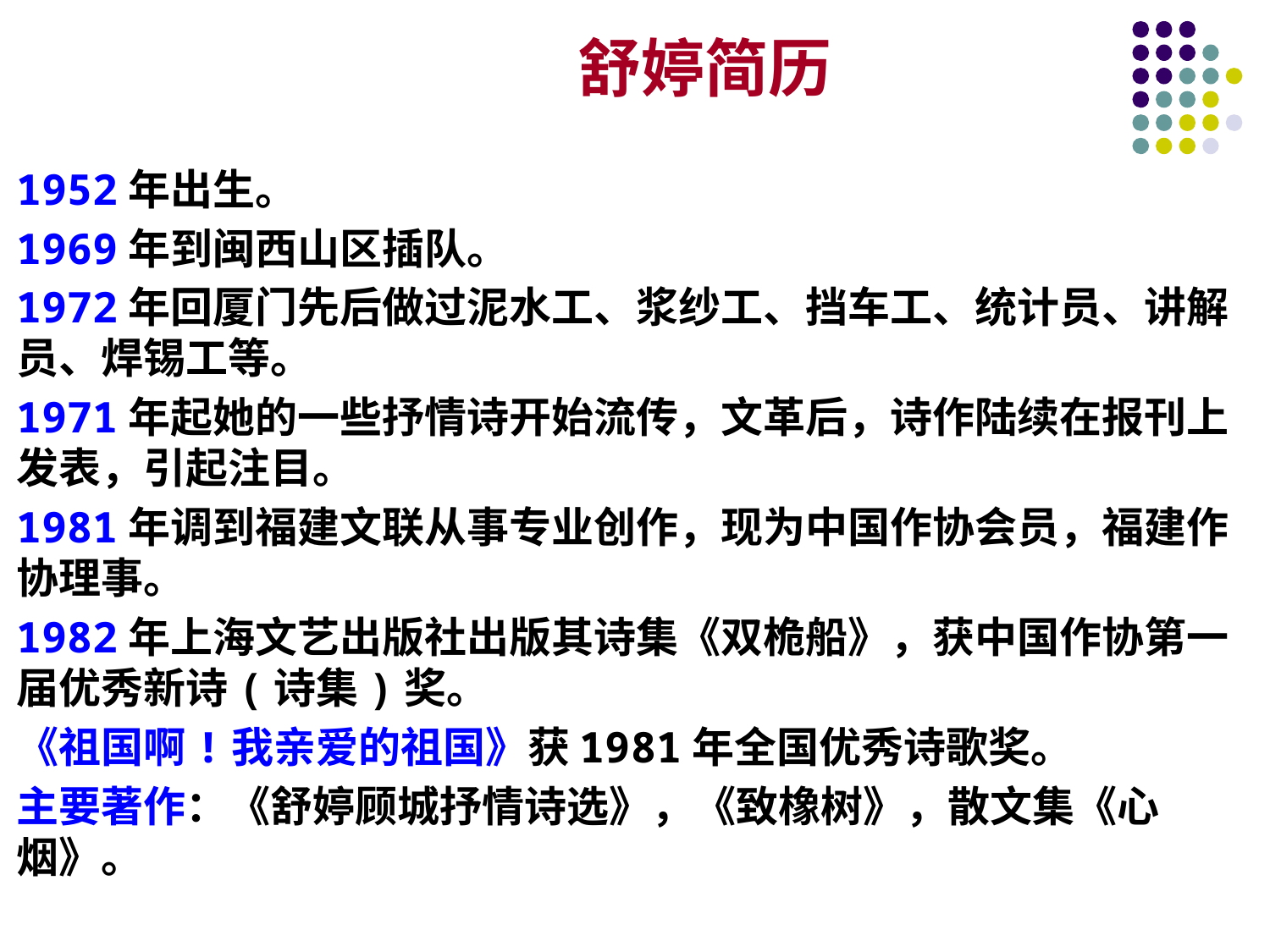

# 舒婷简历

1952年出生。
1969年到闽西山区插队。
1972年回厦门先后做过泥水工、浆纱工、挡车工、统计员、讲解员、焊锡工等。
1971年起她的一些抒情诗开始流传，文革后，诗作陆续在报刊上发表，引起注目。
1981年调到福建文联从事专业创作，现为中国作协会员，福建作协理事。
1982年上海文艺出版社出版其诗集《双桅船》，获中国作协第一届优秀新诗(诗集)奖。
《祖国啊!我亲爱的祖国》获1981年全国优秀诗歌奖。
主要著作：《舒婷顾城抒情诗选》，《致橡树》，散文集《心烟》。